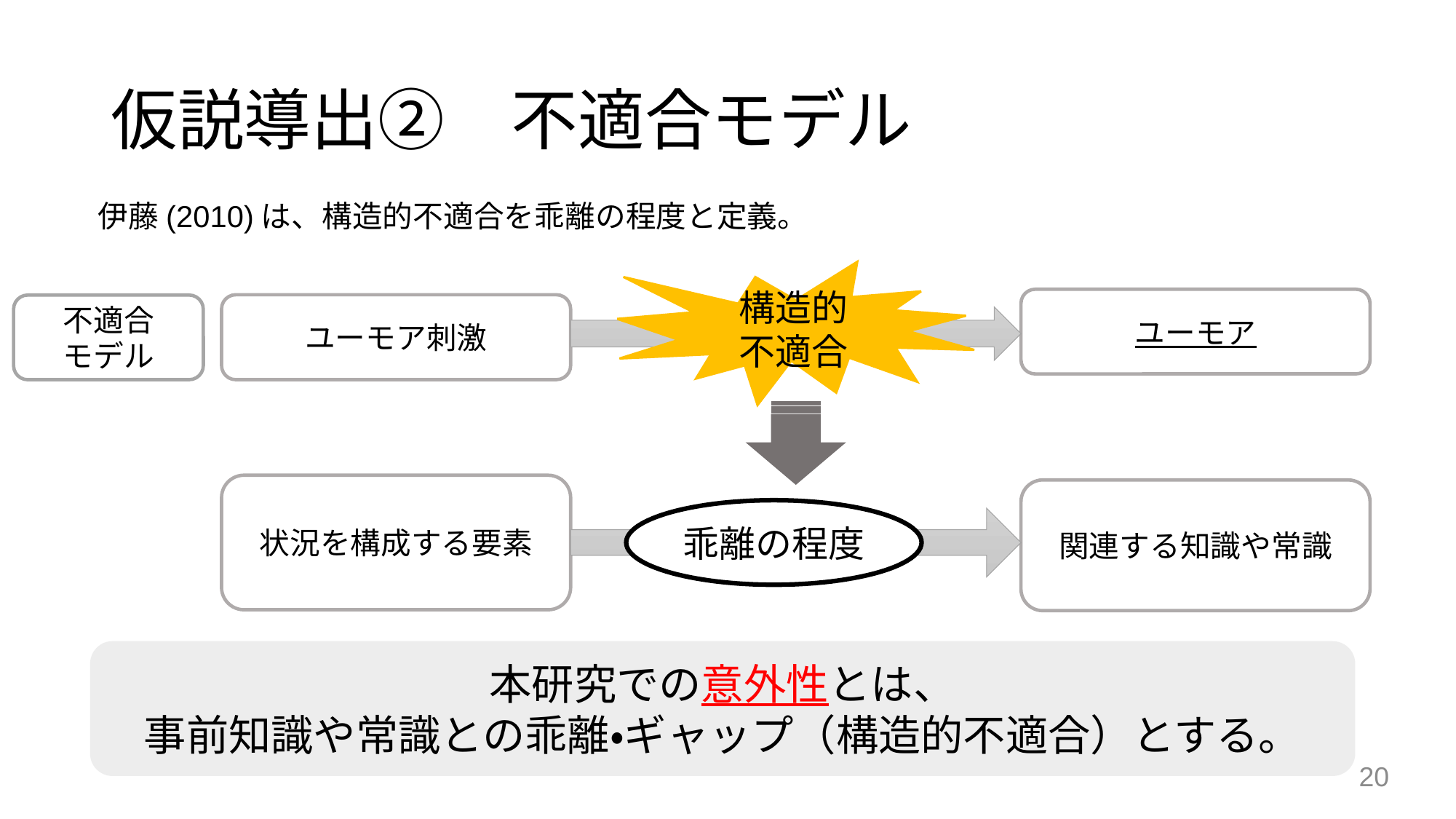

# 仮説導出②　不適合モデル
伊藤(2010)は、構造的不適合を乖離の程度と定義。
構造的
不適合
ユーモア
ユーモア刺激

不適合
モデル

状況を構成する要素
関連する知識や常識

乖離の程度
本研究での意外性とは、
事前知識や常識との乖離・ギャップ（構造的不適合）とする。
20